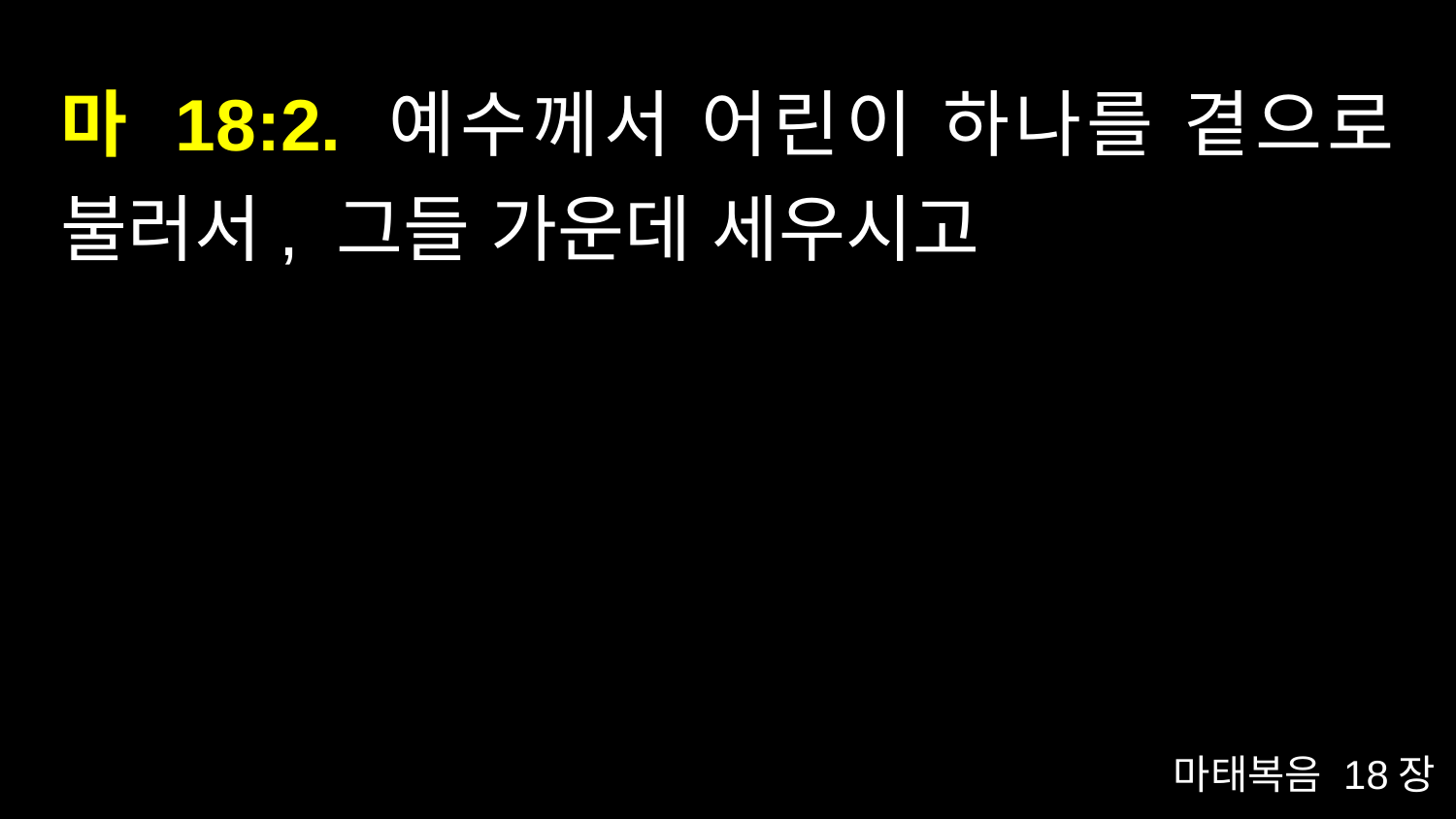

# 마 18:2. 예수께서 어린이 하나를 곁으로 불러서, 그들 가운데 세우시고
마태복음 18장